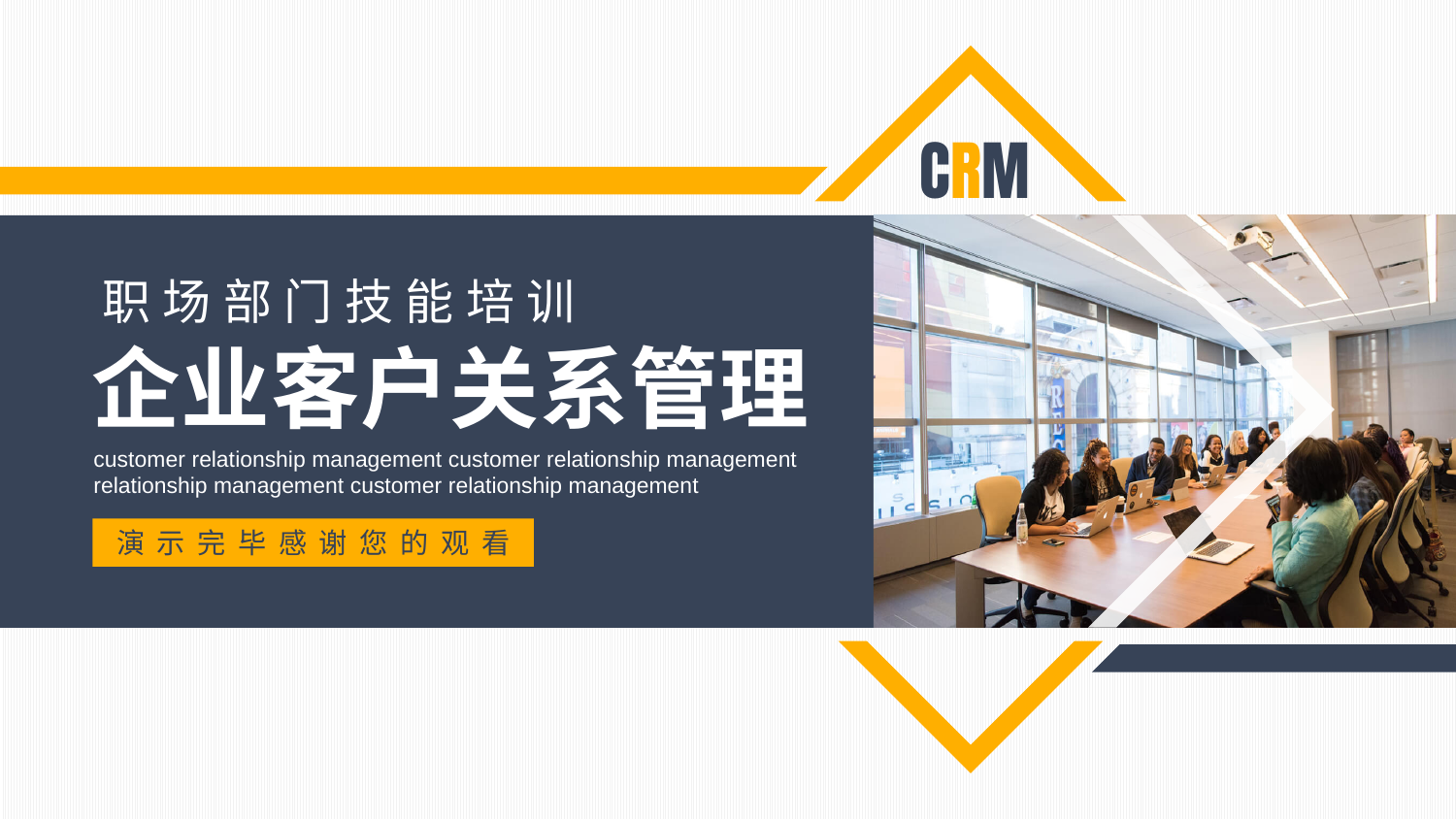

CRM

职场部门技能培训
企业客户关系管理
customer relationship management customer relationship management
relationship management customer relationship management
演示完毕感谢您的观看